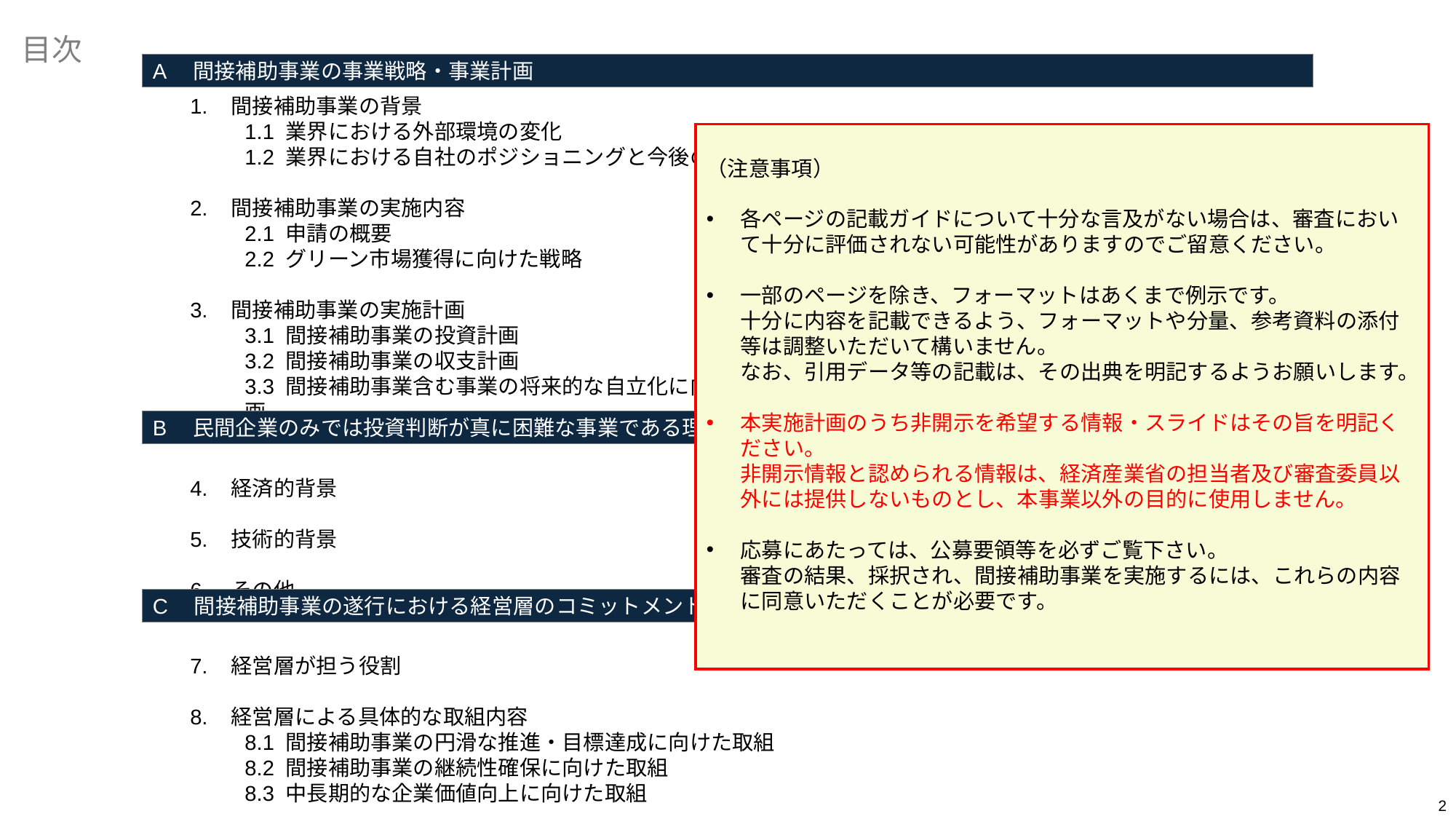

目次
A　間接補助事業の事業戦略・事業計画
間接補助事業の背景
1.1 業界における外部環境の変化
1.2 業界における自社のポジショニングと今後の戦略

間接補助事業の実施内容
2.1 申請の概要
2.2 グリーン市場獲得に向けた戦略

間接補助事業の実施計画
3.1 間接補助事業の投資計画
3.2 間接補助事業の収支計画
3.3 間接補助事業含む事業の将来的な自立化に向けた資金計画

経済的背景

技術的背景

その他

経営層が担う役割

経営層による具体的な取組内容
8.1 間接補助事業の円滑な推進・目標達成に向けた取組
8.2 間接補助事業の継続性確保に向けた取組
8.3 中長期的な企業価値向上に向けた取組
B　民間企業のみでは投資判断が真に困難な事業である理由
C　間接補助事業の遂行における経営層のコミットメント
（注意事項）

各ページの記載ガイドについて十分な言及がない場合は、審査において十分に評価されない可能性がありますのでご留意ください。

一部のページを除き、フォーマットはあくまで例示です。
十分に内容を記載できるよう、フォーマットや分量、参考資料の添付等は調整いただいて構いません。
なお、引用データ等の記載は、その出典を明記するようお願いします。

本実施計画のうち非開示を希望する情報・スライドはその旨を明記ください。
非開示情報と認められる情報は、経済産業省の担当者及び審査委員以外には提供しないものとし、本事業以外の目的に使用しません。

応募にあたっては、公募要領等を必ずご覧下さい。
審査の結果、採択され、間接補助事業を実施するには、これらの内容に同意いただくことが必要です。